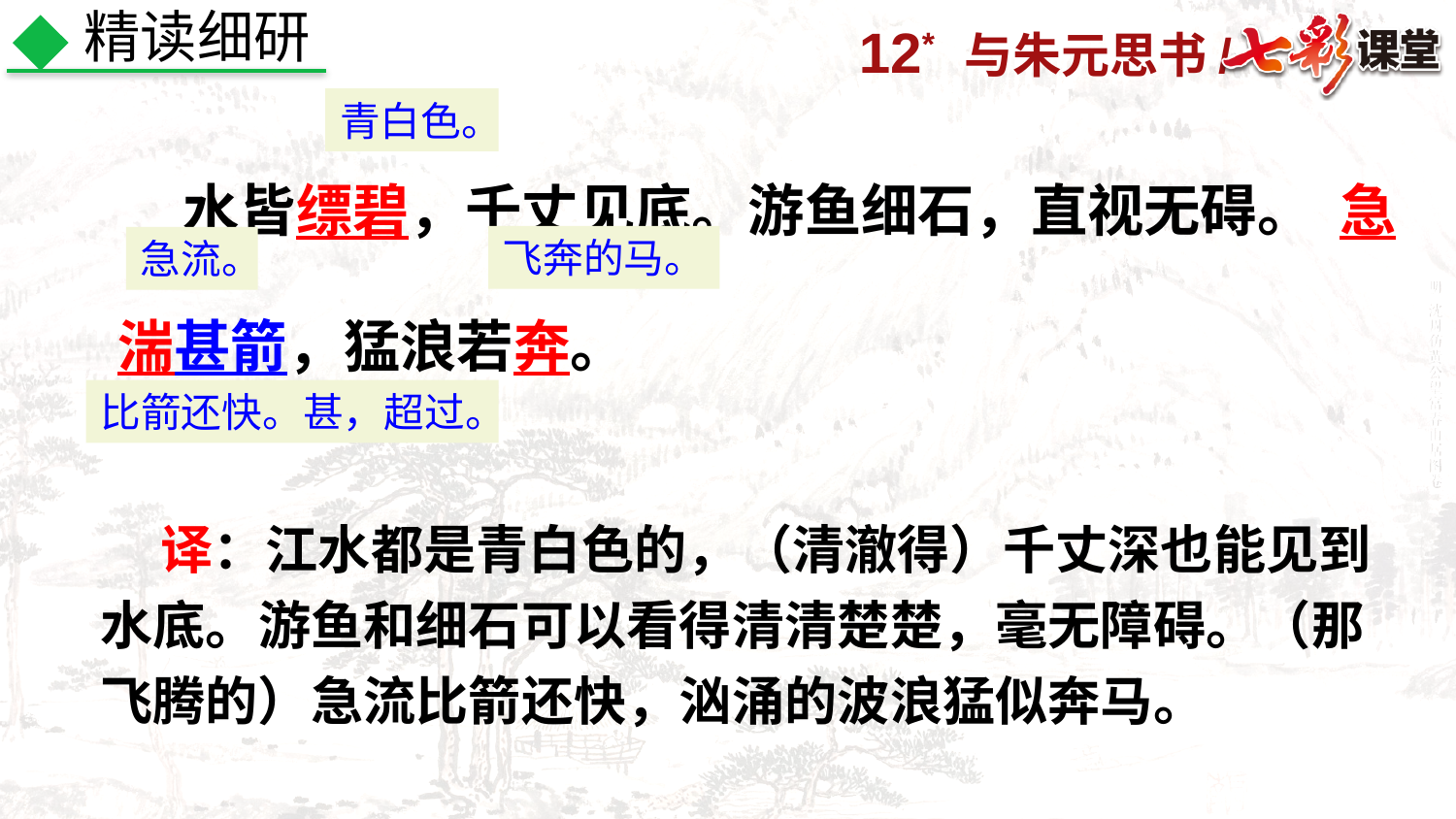

精读细研

青白色。
    水皆缥碧，千丈见底。游鱼细石，直视无碍。  急湍甚箭，猛浪若奔。
飞奔的马。
急流。
比箭还快。甚，超过。
    译：江水都是青白色的，（清澈得）千丈深也能见到水底。游鱼和细石可以看得清清楚楚，毫无障碍。（那飞腾的）急流比箭还快，汹涌的波浪猛似奔马。